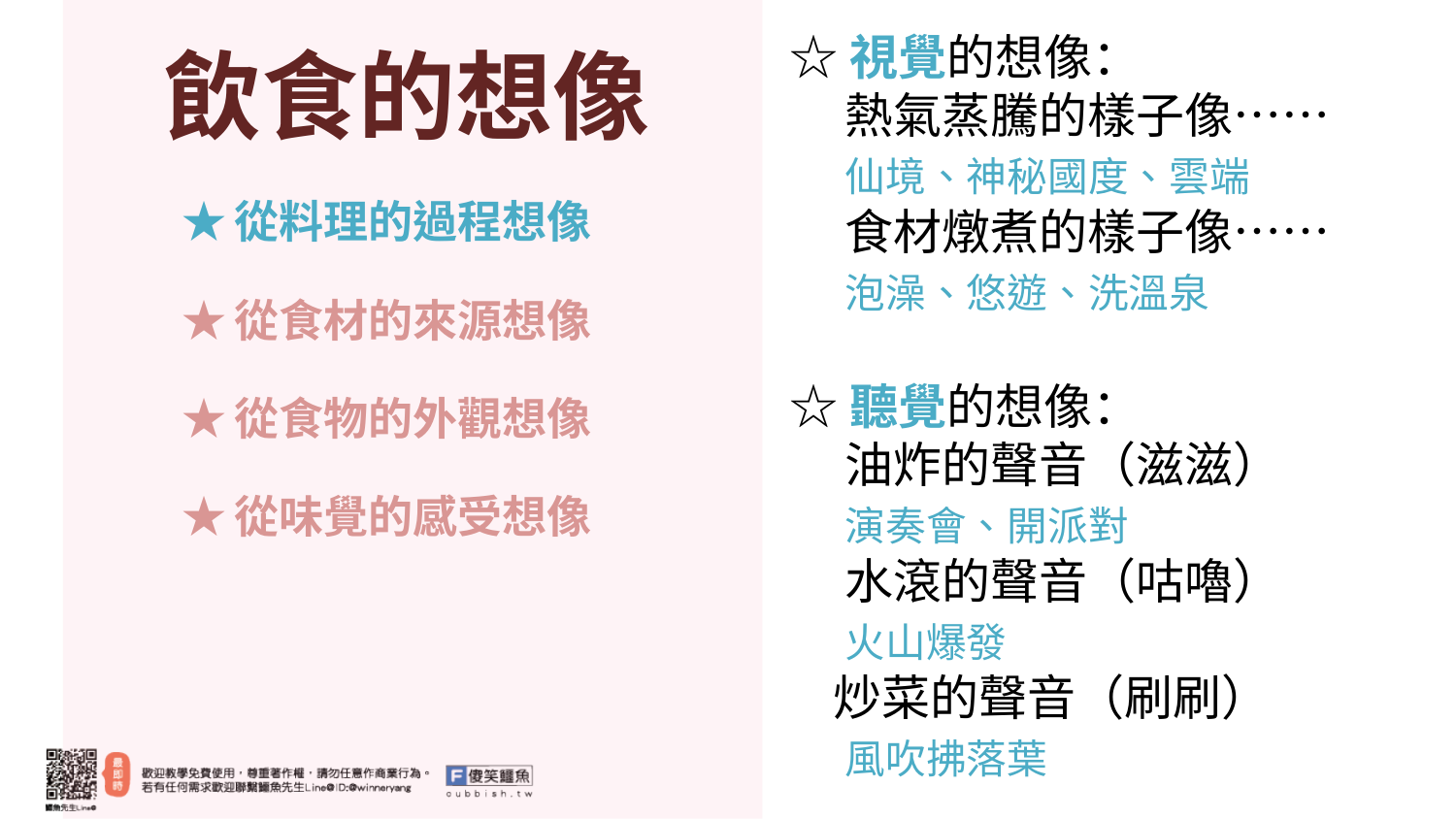

# 飲食的想像
☆視覺的想像：
    熱氣蒸騰的樣子像……
    仙境、神秘國度、雲端
    食材燉煮的樣子像……
    泡澡、悠遊、洗溫泉

☆聽覺的想像：
    油炸的聲音（滋滋）
    演奏會、開派對
    水滾的聲音（咕嚕）
    火山爆發
    炒菜的聲音（刷刷）
    風吹拂落葉

★從料理的過程想像
★從食材的來源想像
★從食物的外觀想像
★從味覺的感受想像